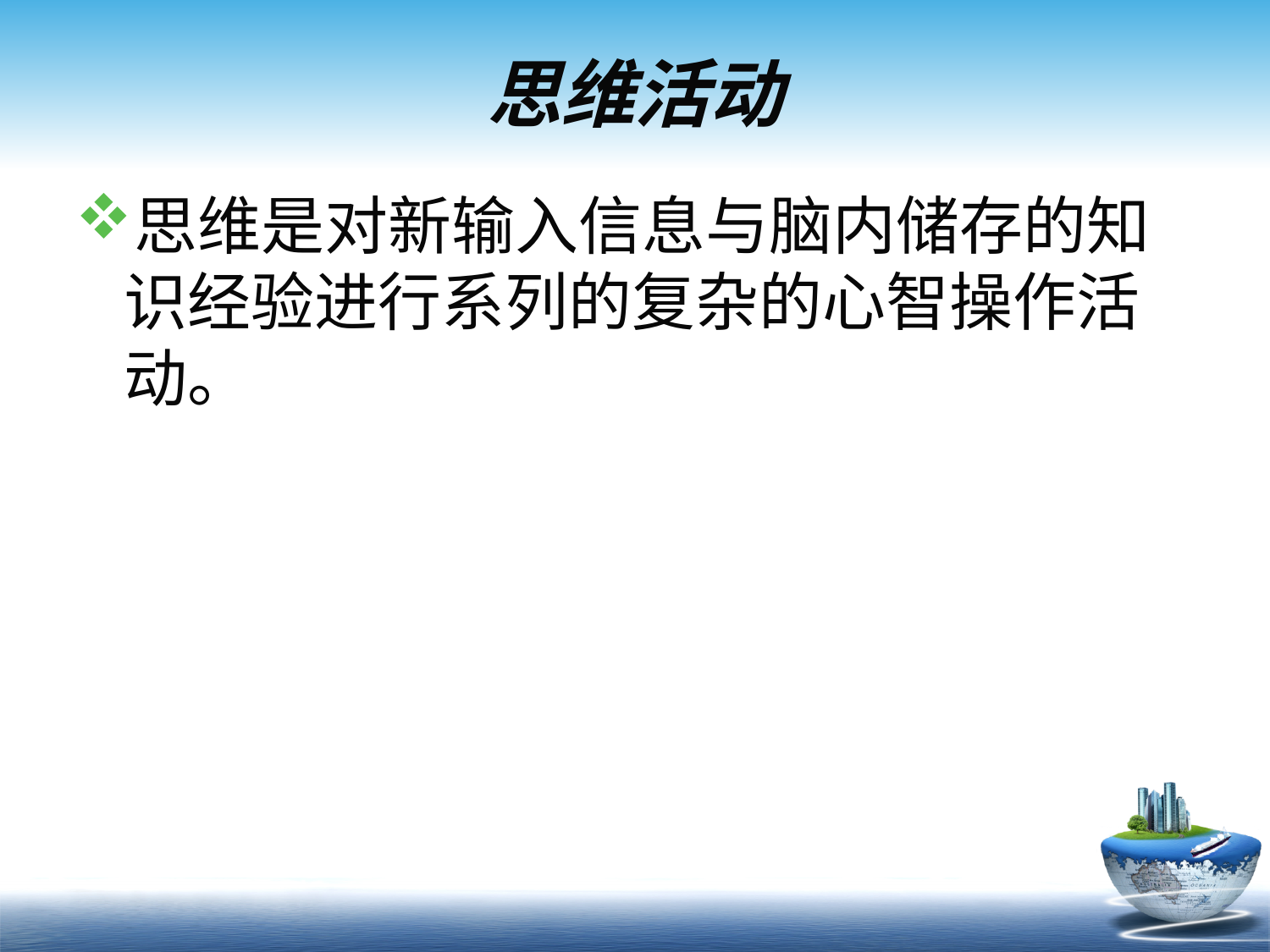

# 思维活动
思维是对新输入信息与脑内储存的知识经验进行系列的复杂的心智操作活动。